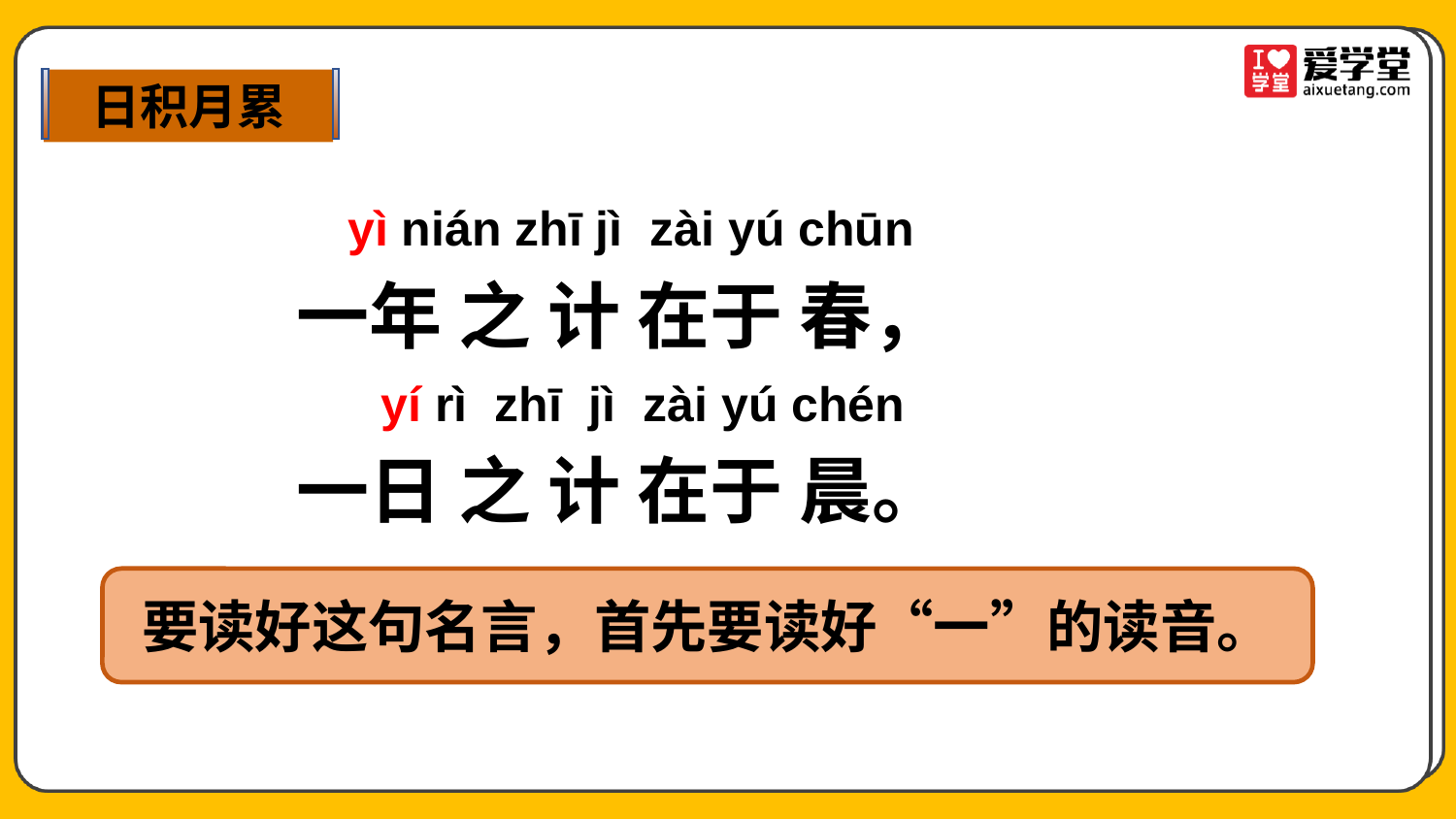

日积月累
yì nián zhī jì  zài yú chūn
一年 之 计 在于 春，

一日 之 计 在于 晨。
yí rì  zhī  jì  zài yú chén
要读好这句名言，首先要读好“一”的读音。